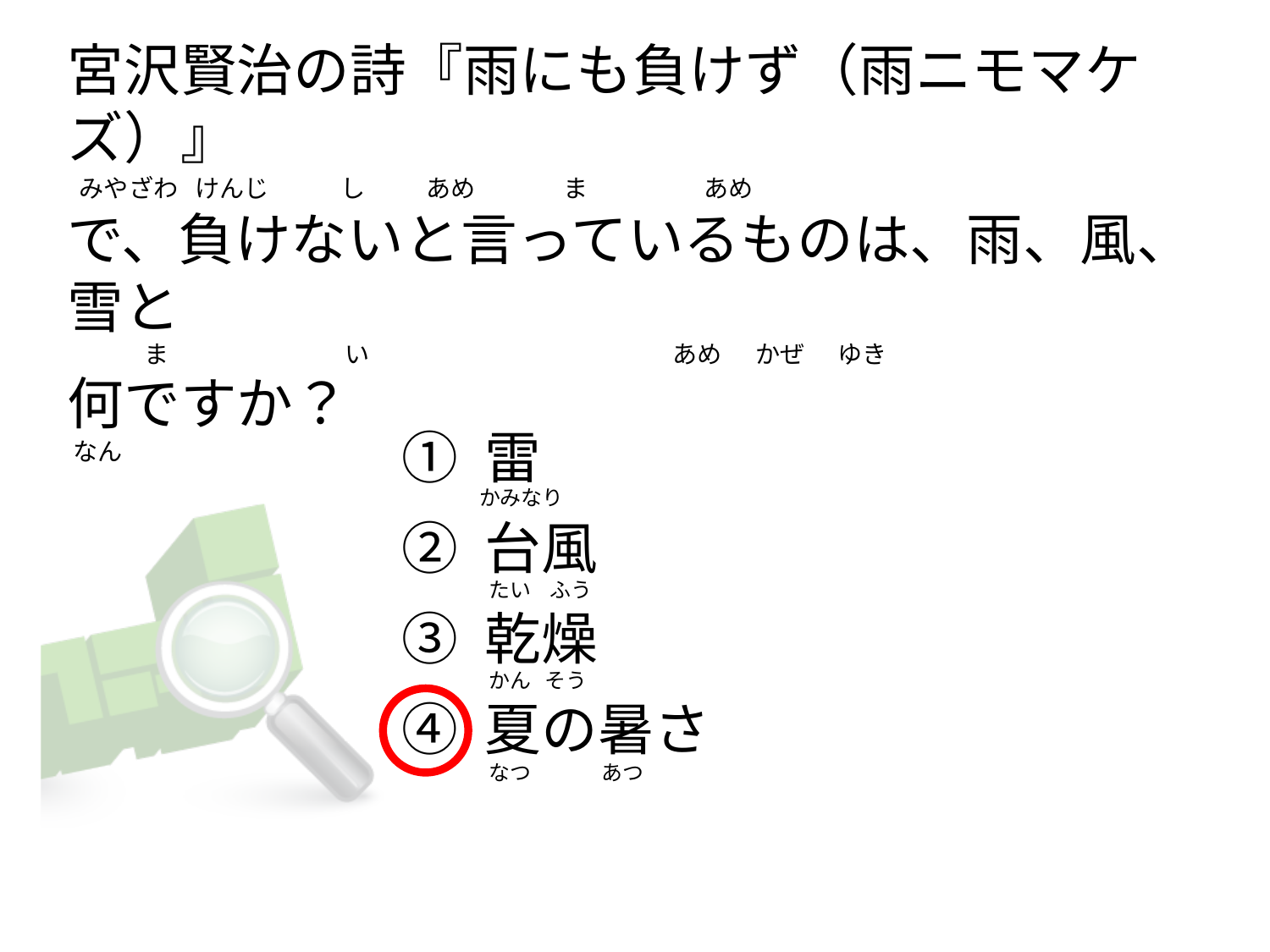

# 宮沢賢治の詩『雨にも負けず（雨ニモマケズ）』   みやざわ   けんじ             し           あめ                ま                     あめ で、負けないと言っているものは、雨、風、雪と               ま                                い                                                       あめ      かぜ      ゆき 何ですか？  なん
① 雷
② 台風
③ 乾燥
④ 夏の暑さ
かみなり
 たい    ふう
 かん   そう

 なつ               あつ